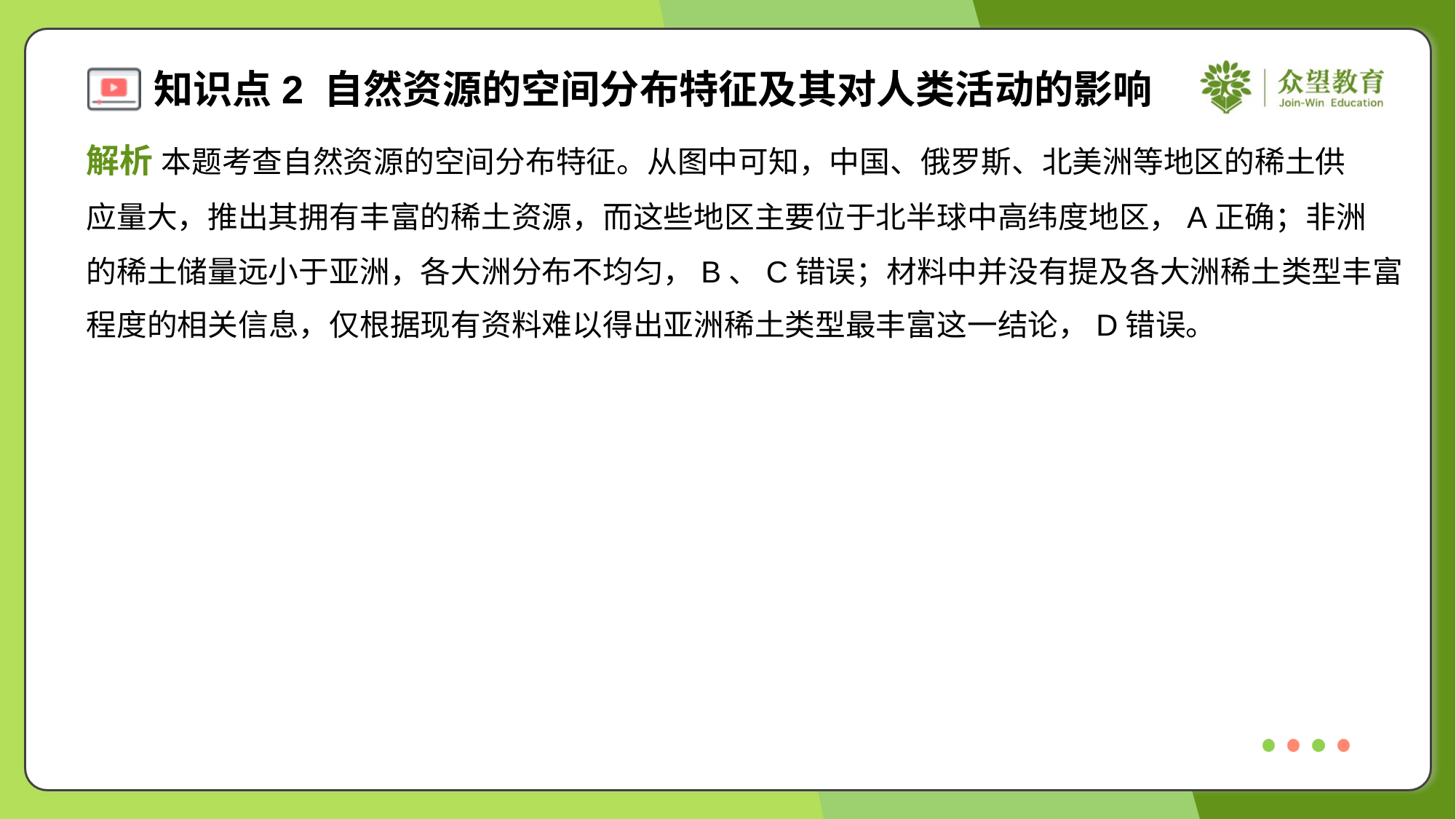

解析 本题考查自然资源的空间分布特征。从图中可知，中国、俄罗斯、北美洲等地区的稀土供
应量大，推出其拥有丰富的稀土资源，而这些地区主要位于北半球中高纬度地区，A正确；非洲
的稀土储量远小于亚洲，各大洲分布不均匀，B、C错误；材料中并没有提及各大洲稀土类型丰富
程度的相关信息，仅根据现有资料难以得出亚洲稀土类型最丰富这一结论，D错误。